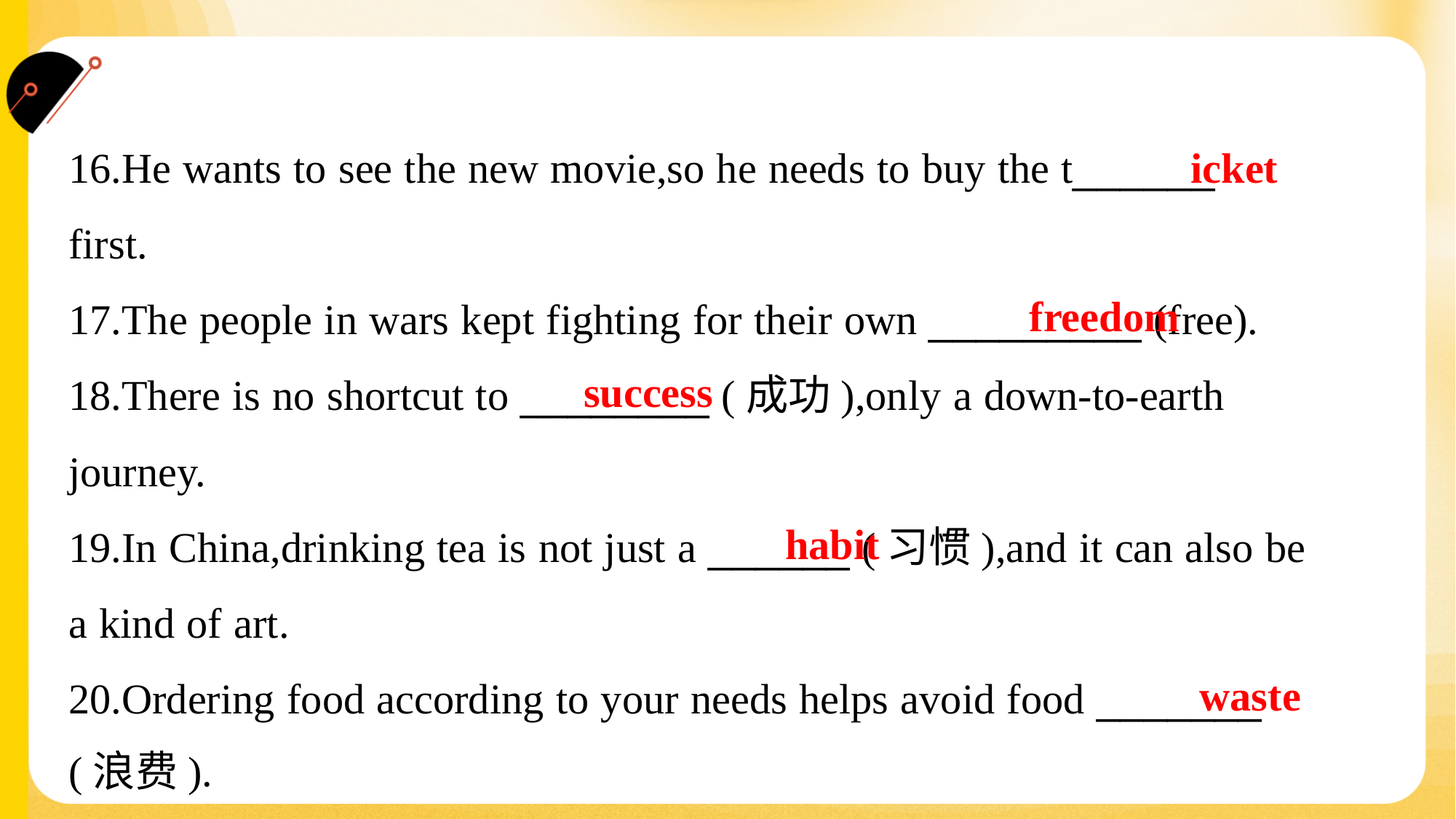

16.He wants to see the new movie,so he needs to buy the t______
first.
17.The people in wars kept fighting for their own _________ (free).
18.There is no shortcut to ________ (成功),only a down-to-earth
journey.
19.In China,drinking tea is not just a ______ (习惯),and it can also be
a kind of art.
20.Ordering food according to your needs helps avoid food _______
(浪费).
icket
freedom
success
habit
waste